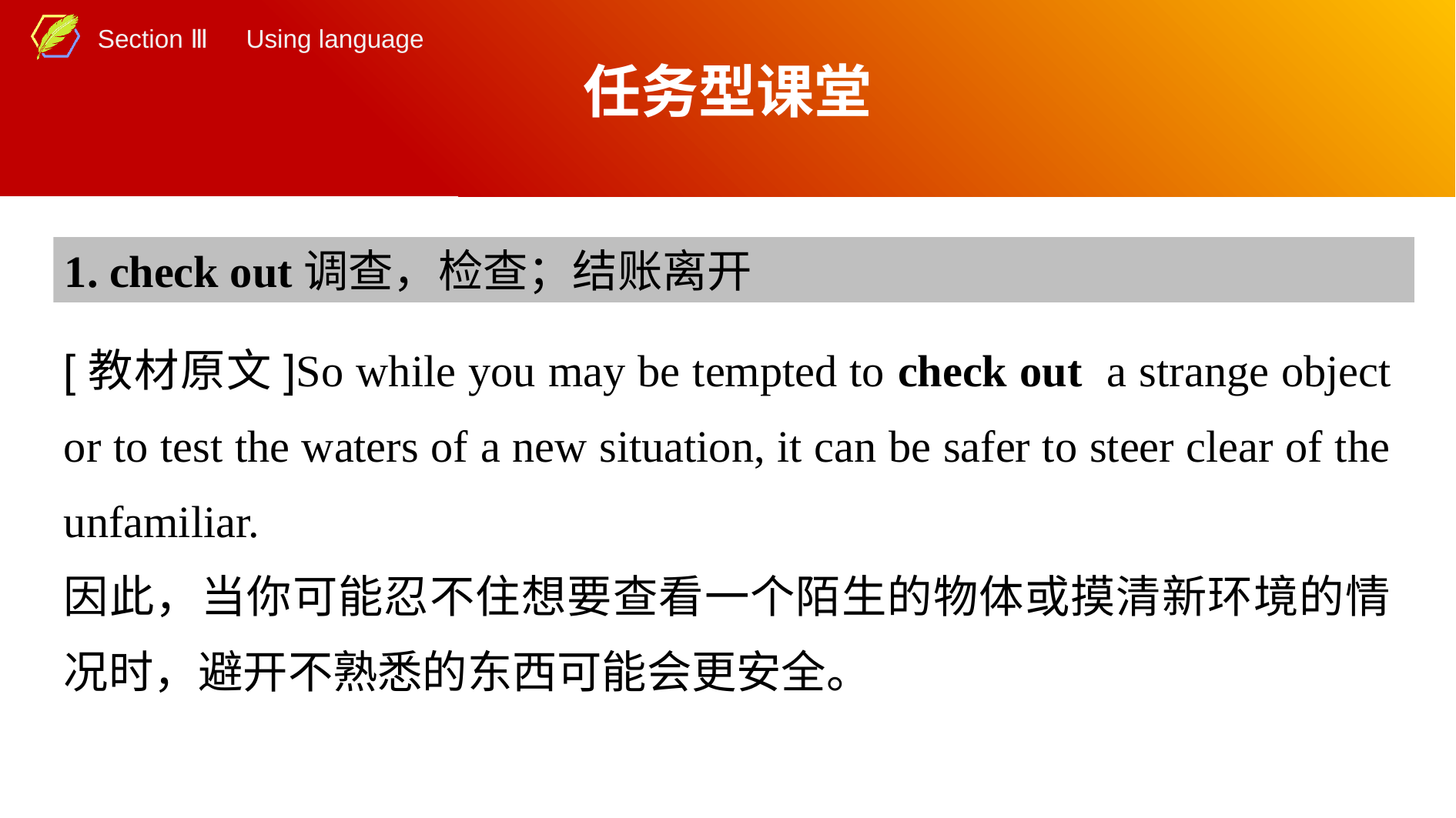

任务型课堂
1. check out调查，检查；结账离开
[教材原文]So while you may be tempted to check out  a strange object or to test the waters of a new situation, it can be safer to steer clear of the unfamiliar.
因此，当你可能忍不住想要查看一个陌生的物体或摸清新环境的情况时，避开不熟悉的东西可能会更安全。